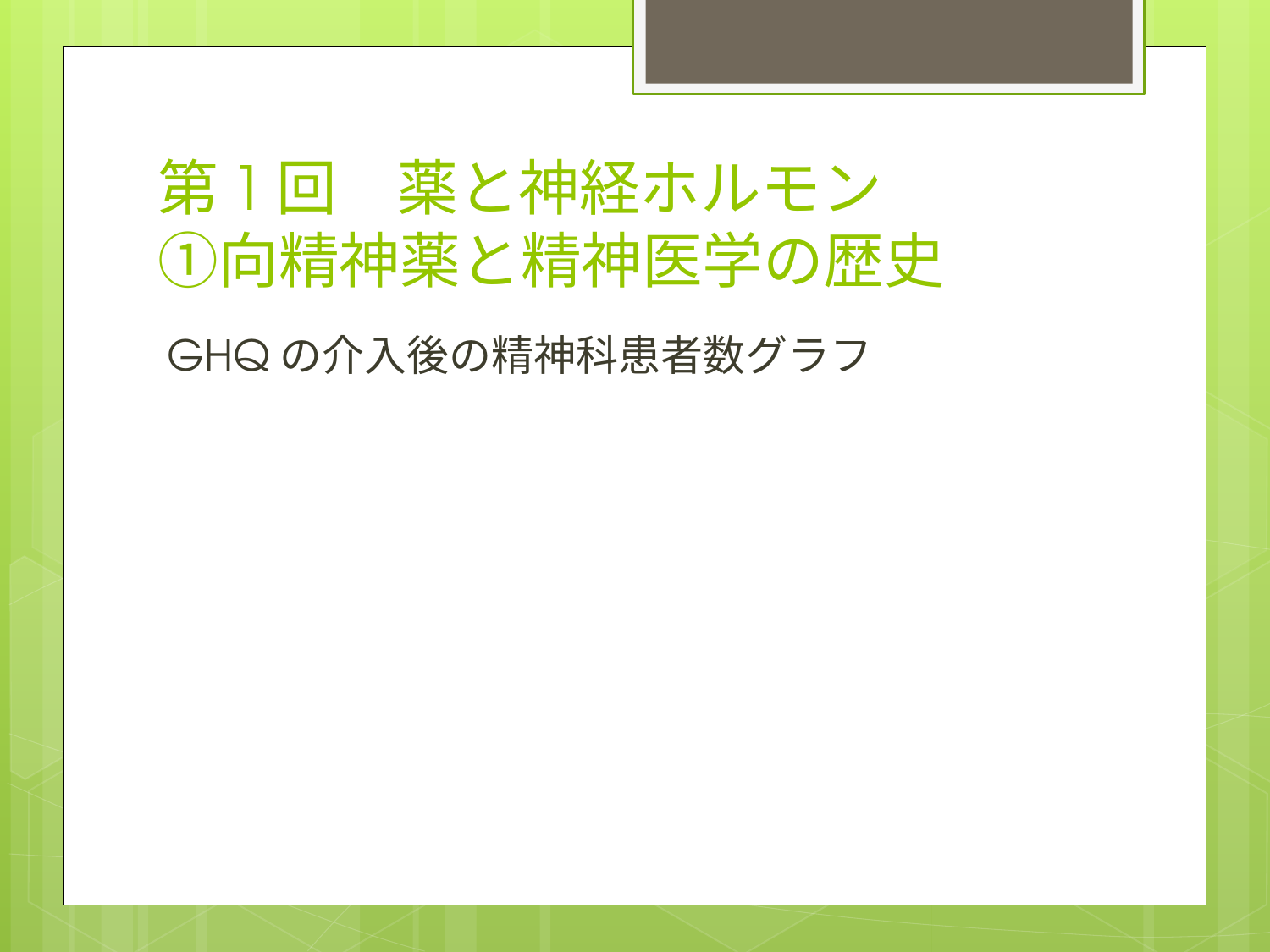

# 第1回　薬と神経ホルモン ①向精神薬と精神医学の歴史
GHQの介入後の精神科患者数グラフ